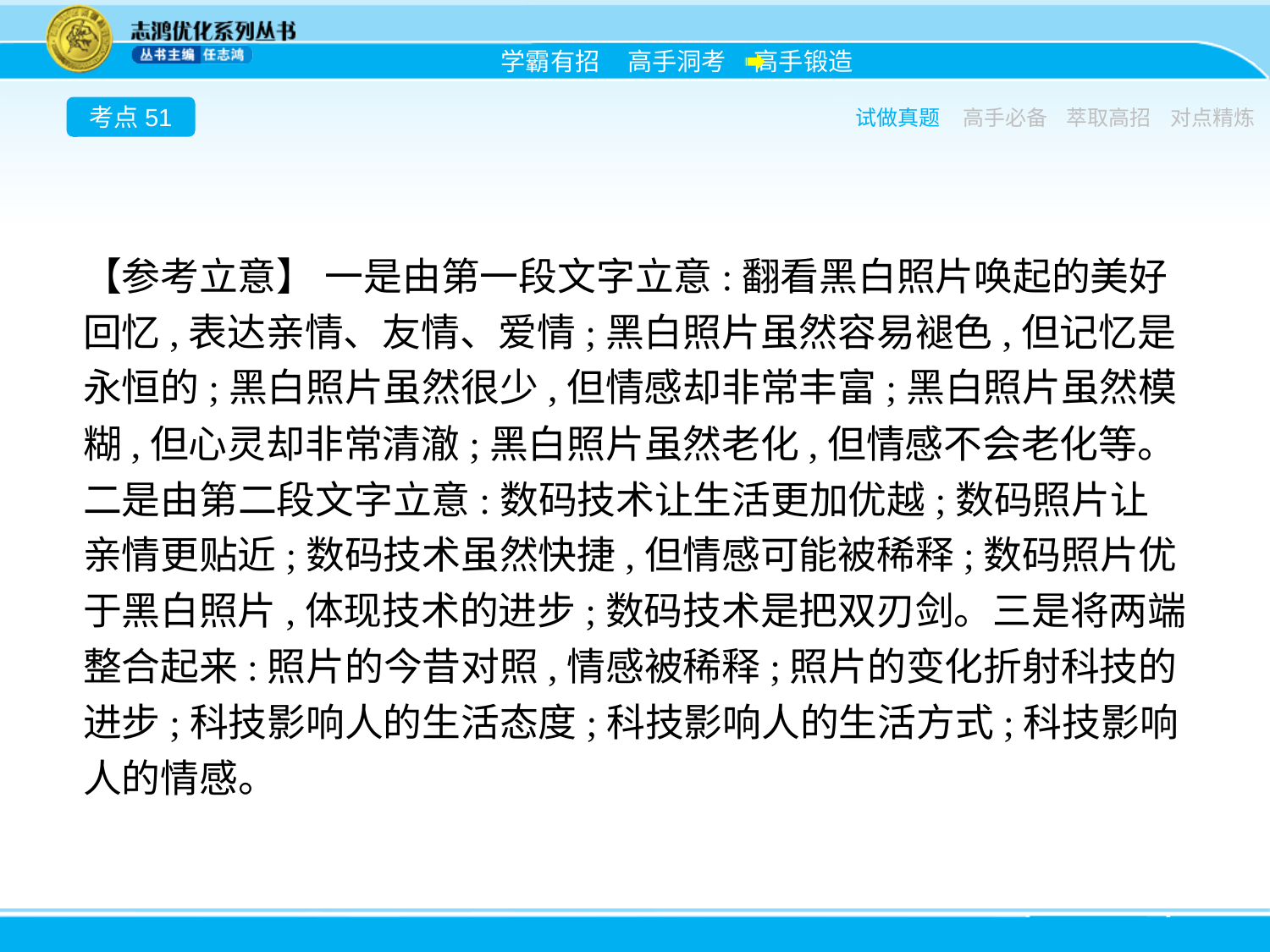

考点51
试做真题
高手必备
萃取高招
对点精炼
【参考立意】 一是由第一段文字立意:翻看黑白照片唤起的美好回忆,表达亲情、友情、爱情;黑白照片虽然容易褪色,但记忆是永恒的;黑白照片虽然很少,但情感却非常丰富;黑白照片虽然模糊,但心灵却非常清澈;黑白照片虽然老化,但情感不会老化等。二是由第二段文字立意:数码技术让生活更加优越;数码照片让亲情更贴近;数码技术虽然快捷,但情感可能被稀释;数码照片优于黑白照片,体现技术的进步;数码技术是把双刃剑。三是将两端整合起来:照片的今昔对照,情感被稀释;照片的变化折射科技的进步;科技影响人的生活态度;科技影响人的生活方式;科技影响人的情感。